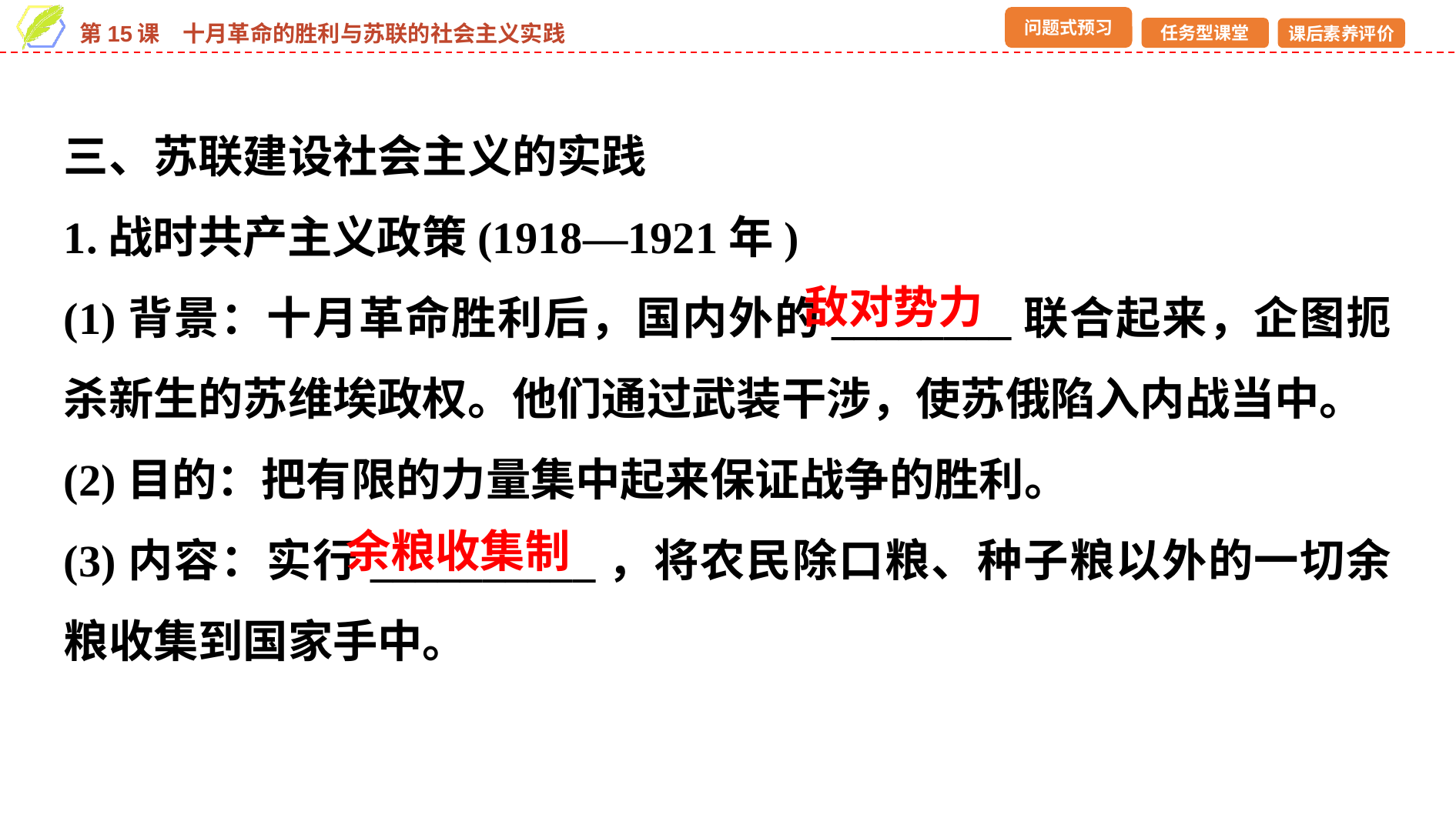

三、苏联建设社会主义的实践
1.战时共产主义政策(1918—1921年)
(1)背景：十月革命胜利后，国内外的________联合起来，企图扼杀新生的苏维埃政权。他们通过武装干涉，使苏俄陷入内战当中。
(2)目的：把有限的力量集中起来保证战争的胜利。
(3)内容：实行__________，将农民除口粮、种子粮以外的一切余粮收集到国家手中。
敌对势力
余粮收集制